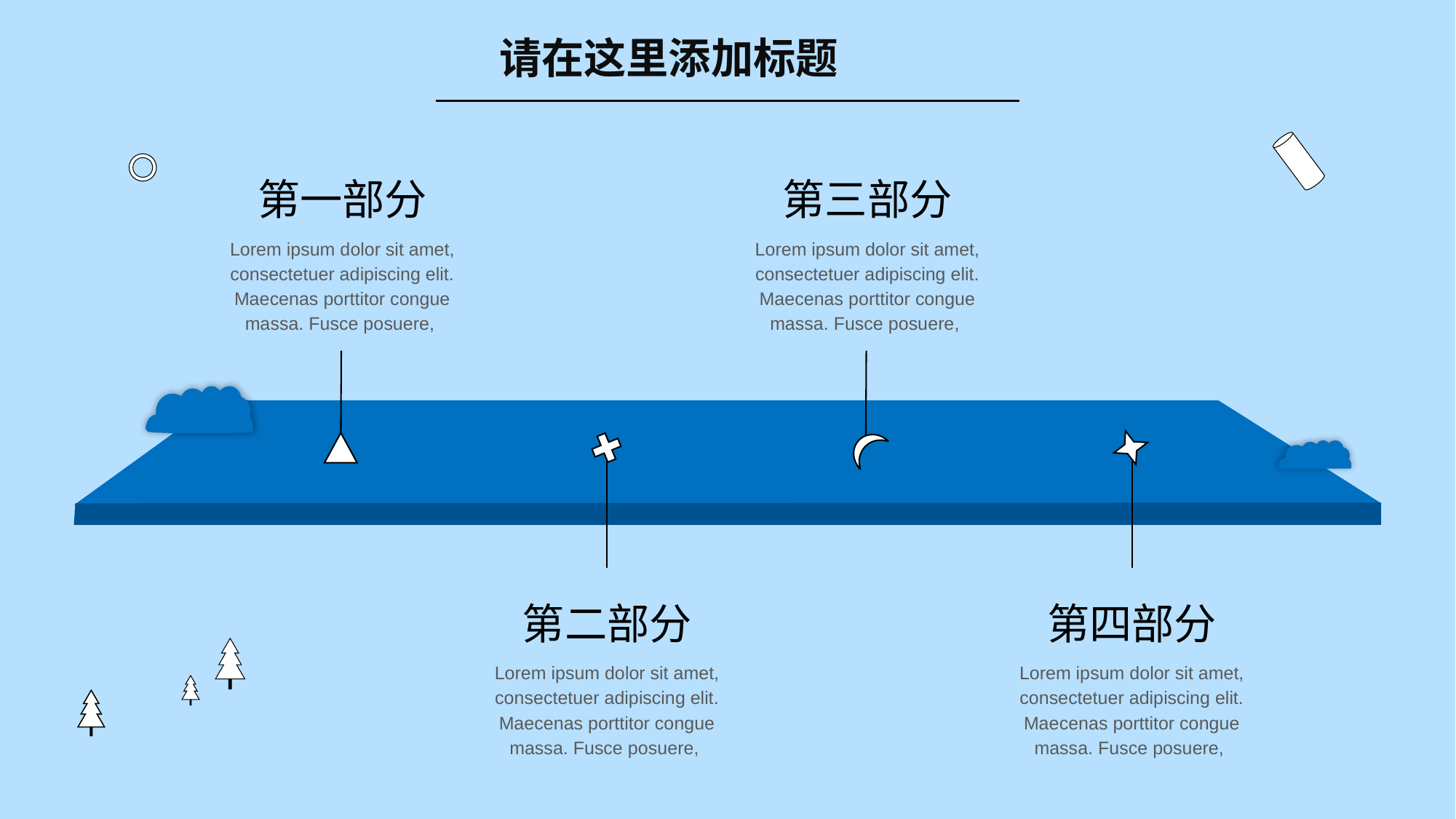

请在这里添加标题

第一部分
第三部分
Lorem ipsum dolor sit amet, consectetuer adipiscing elit. Maecenas porttitor congue massa. Fusce posuere,
Lorem ipsum dolor sit amet, consectetuer adipiscing elit. Maecenas porttitor congue massa. Fusce posuere,

第二部分
第四部分

Lorem ipsum dolor sit amet, consectetuer adipiscing elit. Maecenas porttitor congue massa. Fusce posuere,
Lorem ipsum dolor sit amet, consectetuer adipiscing elit. Maecenas porttitor congue massa. Fusce posuere,